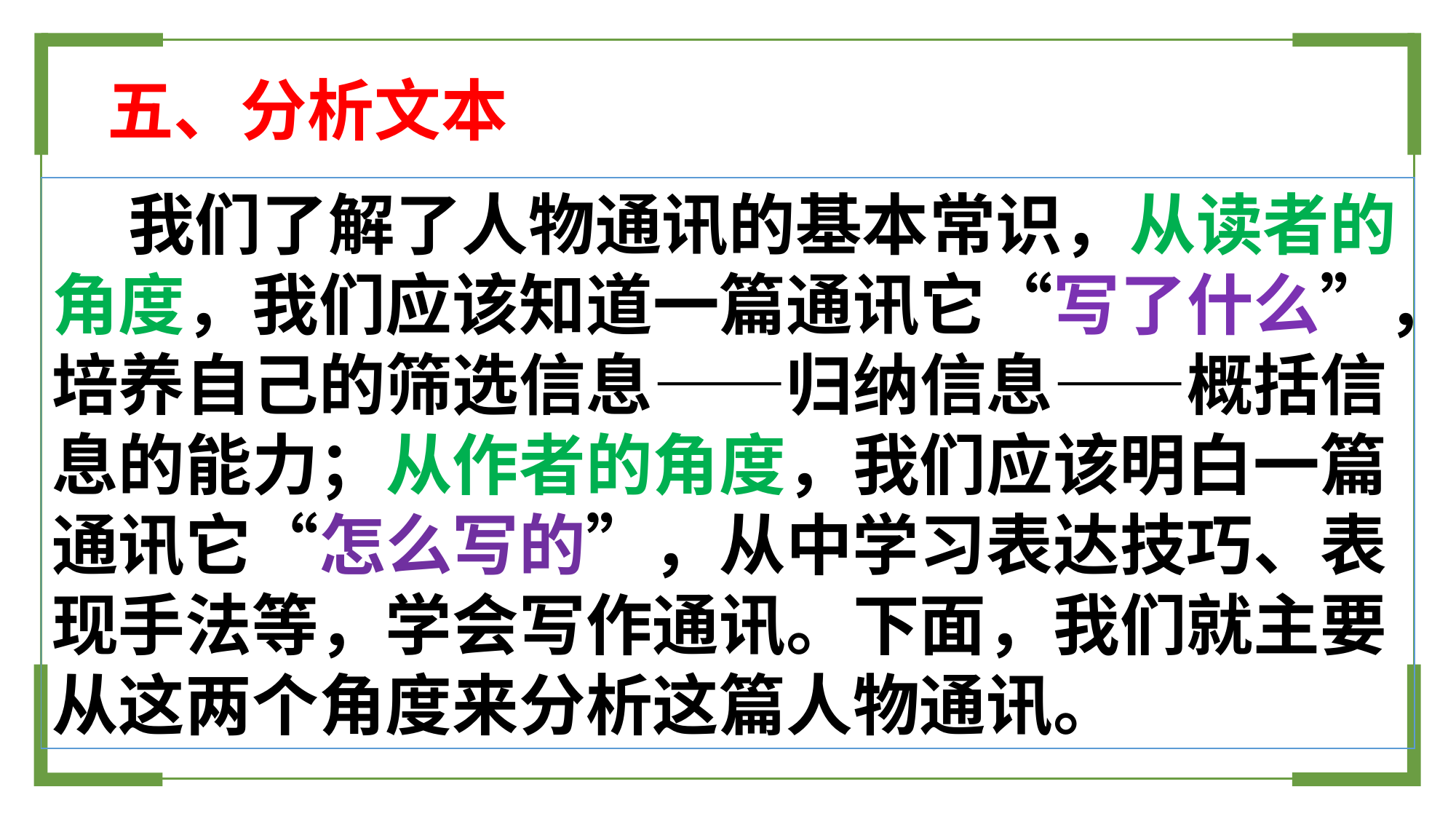

五、分析文本
    我们了解了人物通讯的基本常识，从读者的角度，我们应该知道一篇通讯它“写了什么”，培养自己的筛选信息——归纳信息——概括信息的能力；从作者的角度，我们应该明白一篇通讯它“怎么写的”，从中学习表达技巧、表现手法等，学会写作通讯。下面，我们就主要从这两个角度来分析这篇人物通讯。